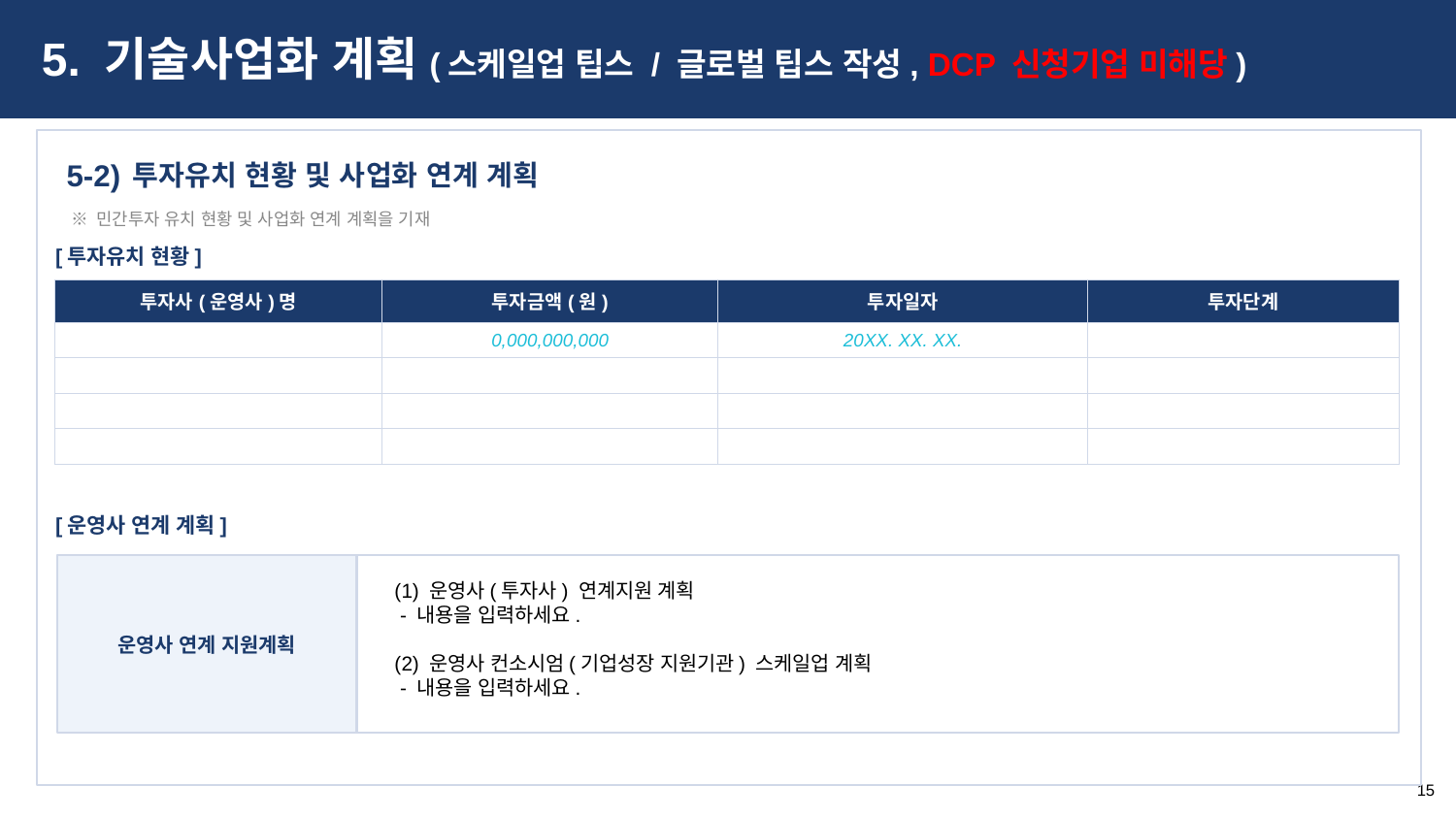

5. 기술사업화 계획(스케일업 팁스 / 글로벌 팁스 작성, DCP 신청기업 미해당)

투자유치 현황 및 사업화 연계 계획
5-2)
※ 민간투자 유치 현황 및 사업화 연계 계획을 기재
[투자유치 현황]
| 투자사(운영사)명 | 투자금액(원) | 투자일자 | 투자단계 |
| --- | --- | --- | --- |
|  | 0,000,000,000 | 20XX. XX. XX. |  |
|  |  |  |  |
|  |  |  |  |
|  |  |  |  |
[운영사 연계 계획]
(1) 운영사(투자사) 연계지원 계획
 - 내용을 입력하세요.

(2) 운영사 컨소시엄(기업성장 지원기관) 스케일업 계획
 - 내용을 입력하세요.
운영사 연계 지원계획

15